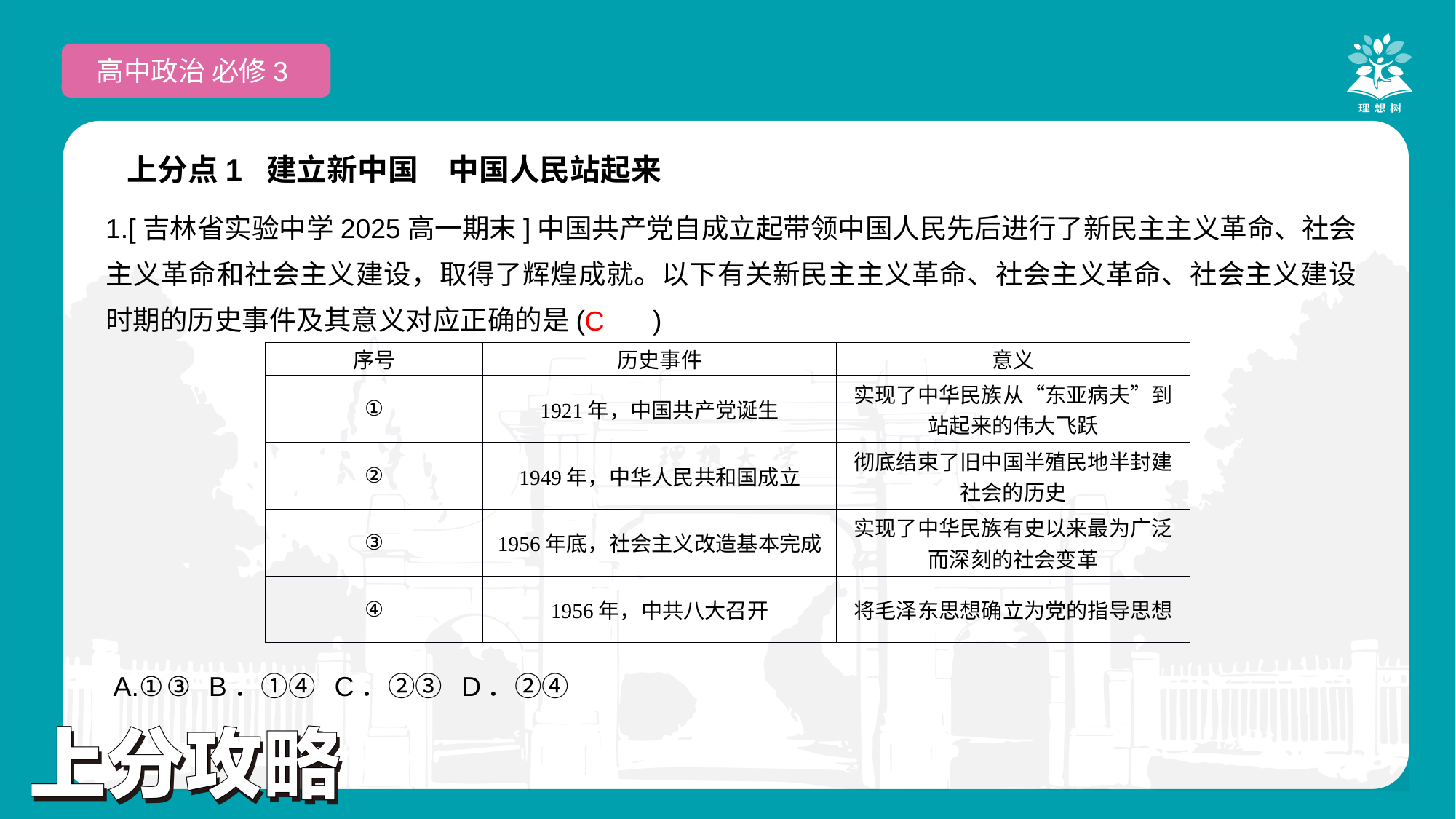

高中政治 必修3
上分点1  建立新中国　中国人民站起来
1.[吉林省实验中学2025高一期末]中国共产党自成立起带领中国人民先后进行了新民主主义革命、社会主义革命和社会主义建设，取得了辉煌成就。以下有关新民主主义革命、社会主义革命、社会主义建设时期的历史事件及其意义对应正确的是(　　)

 A.①③  B．①④  C．②③  D．②④
 C
| 序号 | 历史事件 | 意义 |
| --- | --- | --- |
| ① | 1921年，中国共产党诞生 | 实现了中华民族从“东亚病夫”到站起来的伟大飞跃 |
| ② | 1949年，中华人民共和国成立 | 彻底结束了旧中国半殖民地半封建社会的历史 |
| ③ | 1956年底，社会主义改造基本完成 | 实现了中华民族有史以来最为广泛而深刻的社会变革 |
| ④ | 1956年，中共八大召开 | 将毛泽东思想确立为党的指导思想 |